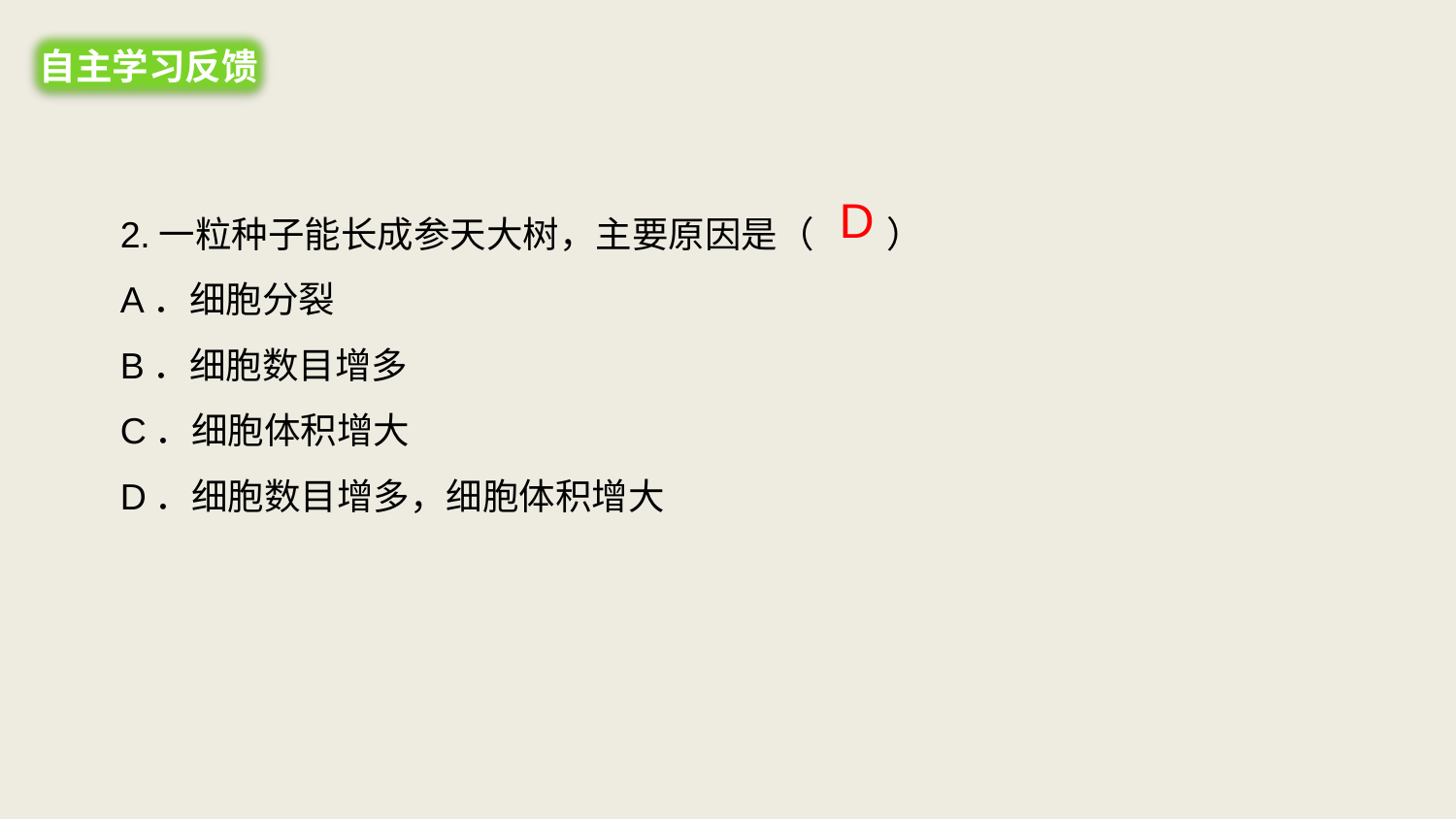

自主学习反馈
D
2.一粒种子能长成参天大树，主要原因是（　　）
A．细胞分裂
B．细胞数目增多
C．细胞体积增大
D．细胞数目增多，细胞体积增大